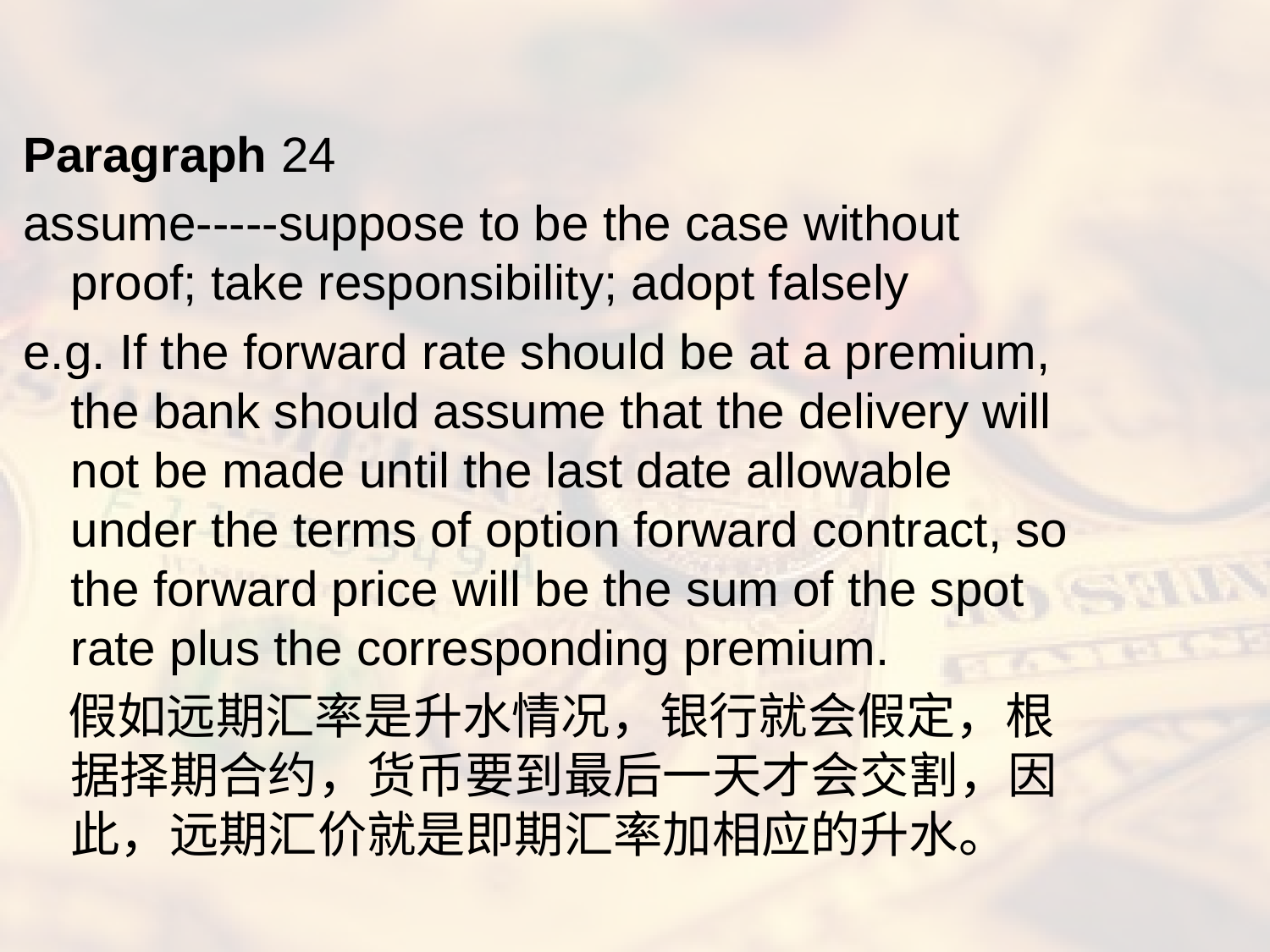

#
Paragraph 24
assume-----suppose to be the case without proof; take responsibility; adopt falsely
e.g. If the forward rate should be at a premium,  the bank should assume that the delivery will not be made until the last date allowable under the terms of option forward contract, so the forward price will be the sum of the spot rate plus the corresponding premium.
   假如远期汇率是升水情况，银行就会假定，根据择期合约，货币要到最后一天才会交割，因此，远期汇价就是即期汇率加相应的升水。